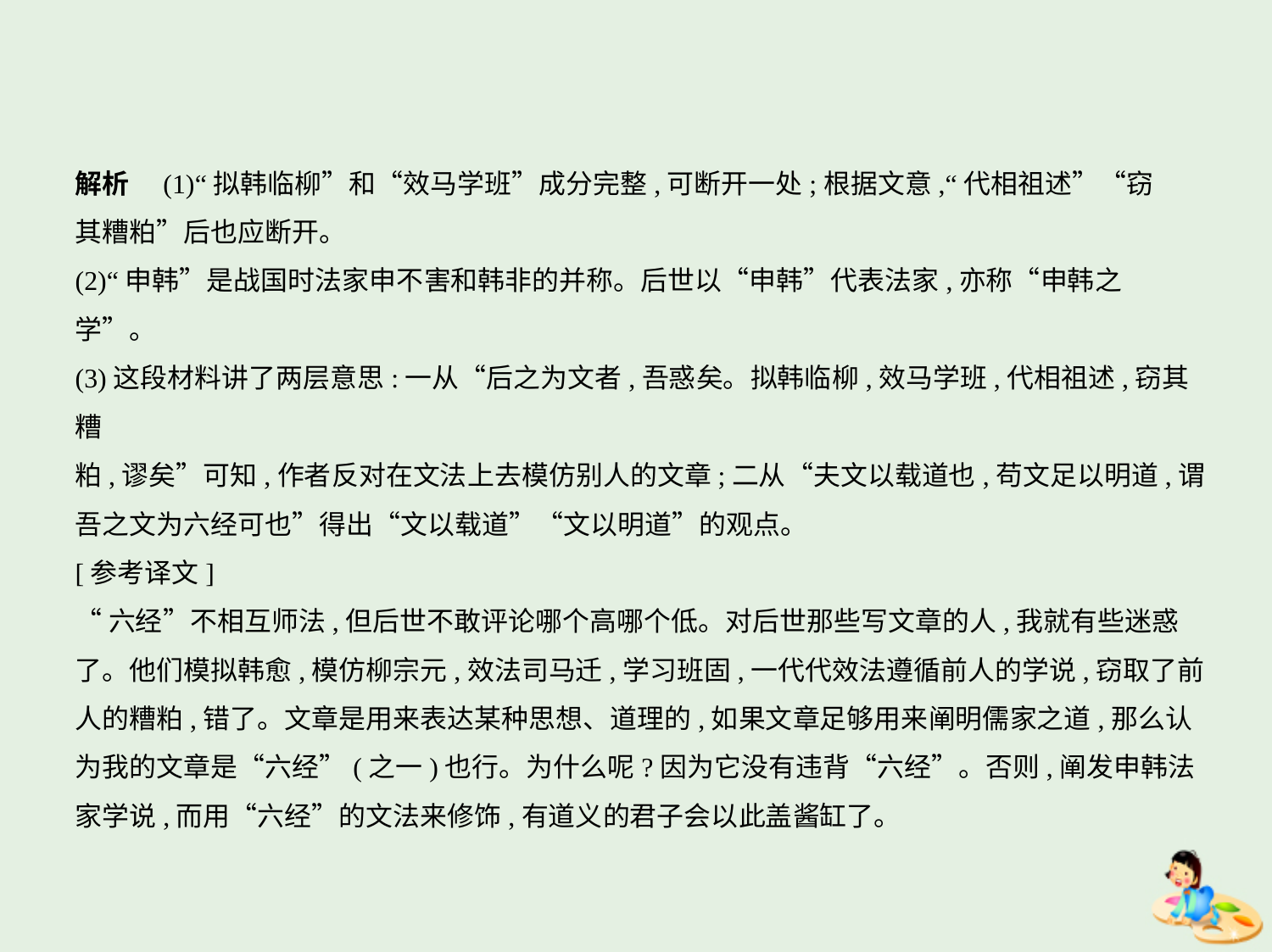

解析　(1)“拟韩临柳”和“效马学班”成分完整,可断开一处;根据文意,“代相祖述”“窃
其糟粕”后也应断开。
(2)“申韩”是战国时法家申不害和韩非的并称。后世以“申韩”代表法家,亦称“申韩之
学”。
(3)这段材料讲了两层意思:一从“后之为文者,吾惑矣。拟韩临柳,效马学班,代相祖述,窃其糟
粕,谬矣”可知,作者反对在文法上去模仿别人的文章;二从“夫文以载道也,苟文足以明道,谓
吾之文为六经可也”得出“文以载道”“文以明道”的观点。
[参考译文]
“六经”不相互师法,但后世不敢评论哪个高哪个低。对后世那些写文章的人,我就有些迷惑
了。他们模拟韩愈,模仿柳宗元,效法司马迁,学习班固,一代代效法遵循前人的学说,窃取了前
人的糟粕,错了。文章是用来表达某种思想、道理的,如果文章足够用来阐明儒家之道,那么认
为我的文章是“六经”(之一)也行。为什么呢?因为它没有违背“六经”。否则,阐发申韩法
家学说,而用“六经”的文法来修饰,有道义的君子会以此盖酱缸了。